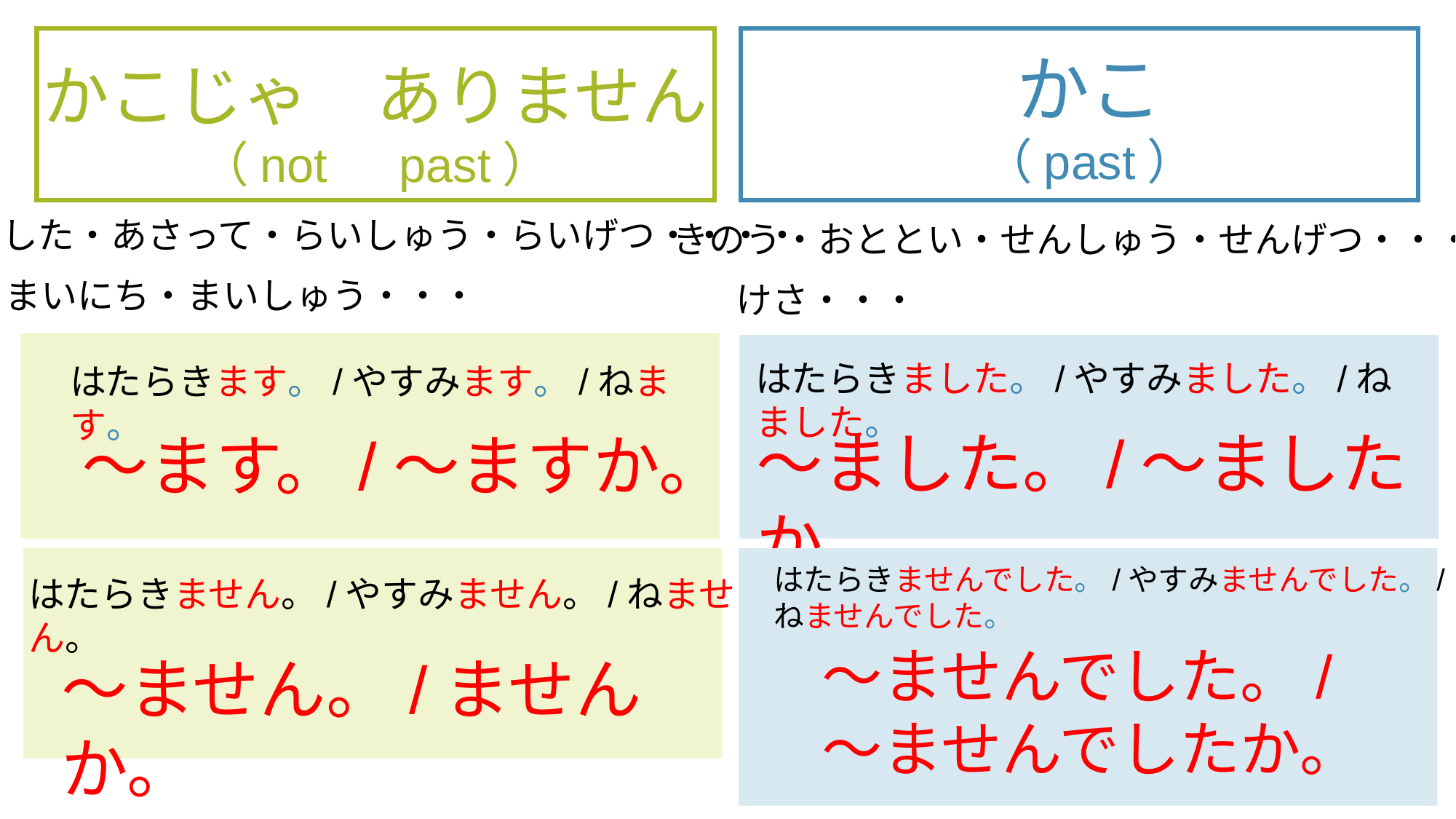

かこ
（past）
かこじゃ　ありません
（not　past）
あした・あさって・らいしゅう・らいげつ・・・・
きのう・おととい・せんしゅう・せんげつ・・・・
まいにち・まいしゅう・・・
けさ・・・

はたらきました。/やすみました。/ねました。
はたらきます。/やすみます。/ねます。
～ました。/～ましたか。
～ます。/～ますか。

はたらきませんでした。/やすみませんでした。/
ねませんでした。
はたらきません。/やすみません。/ねません。
～ませんでした。/
～ませんでしたか。
～ません。/ませんか。